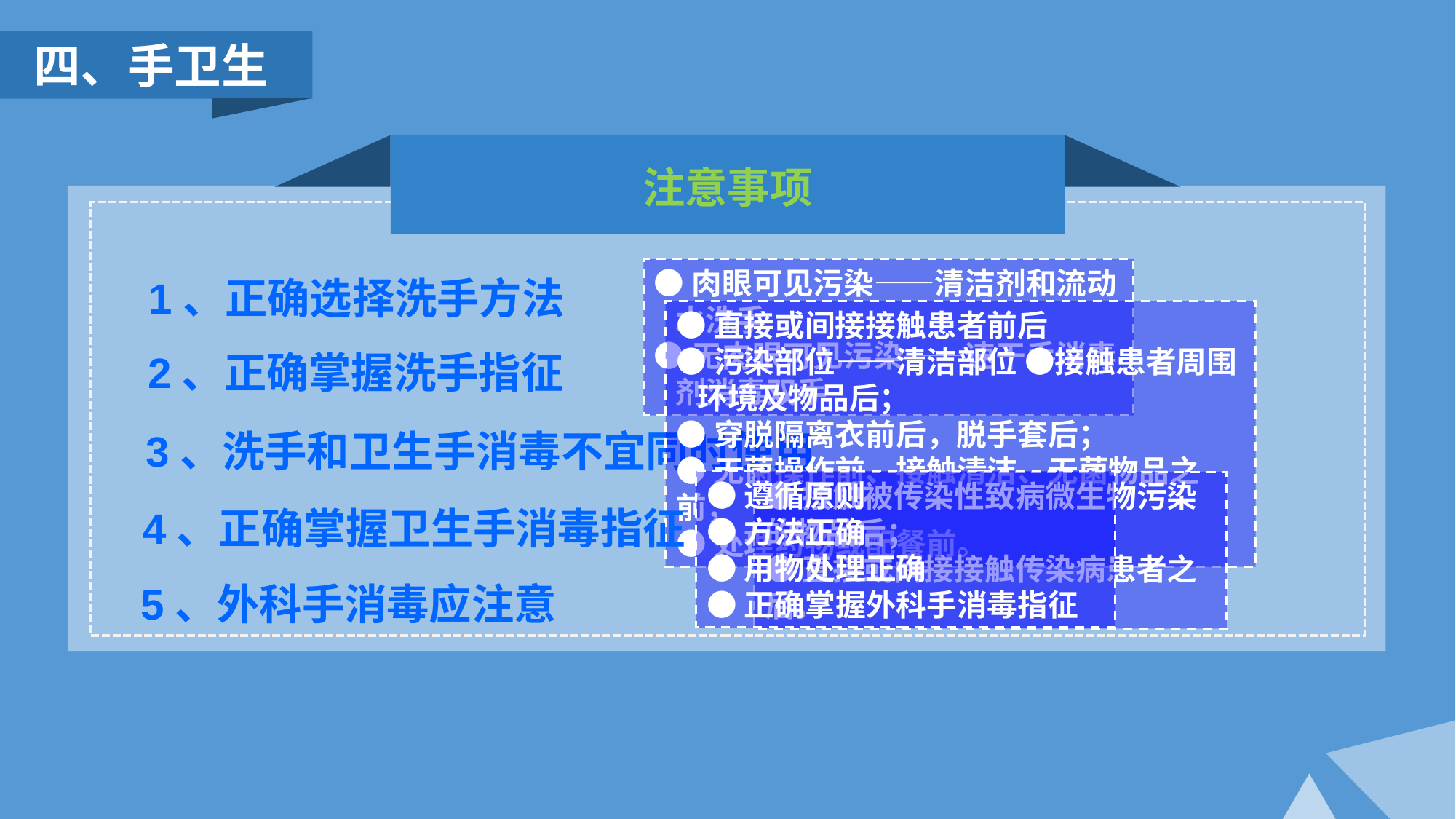

四、手卫生

注意事项

1、正确选择洗手方法
●肉眼可见污染——清洁剂和流动
  水洗手
●无肉眼可见污染——速干手消毒
  剂消毒双手
●直接或间接接触患者前后
●污染部位——清洁部位 ●接触患者周围
  环境及物品后；
●穿脱隔离衣前后，脱手套后；
●无菌操作前、接触清洁、无菌物品之前；
●处理药物或配餐前。
2、正确掌握洗手指征
3、洗手和卫生手消毒不宜同时使用
●遵循原则
●方法正确
●用物处理正确
●正确掌握外科手消毒指征
●接触被传染性致病微生物污染的物品后；
●直接或间接接触传染病患者之后。
4、正确掌握卫生手消毒指征
5、外科手消毒应注意